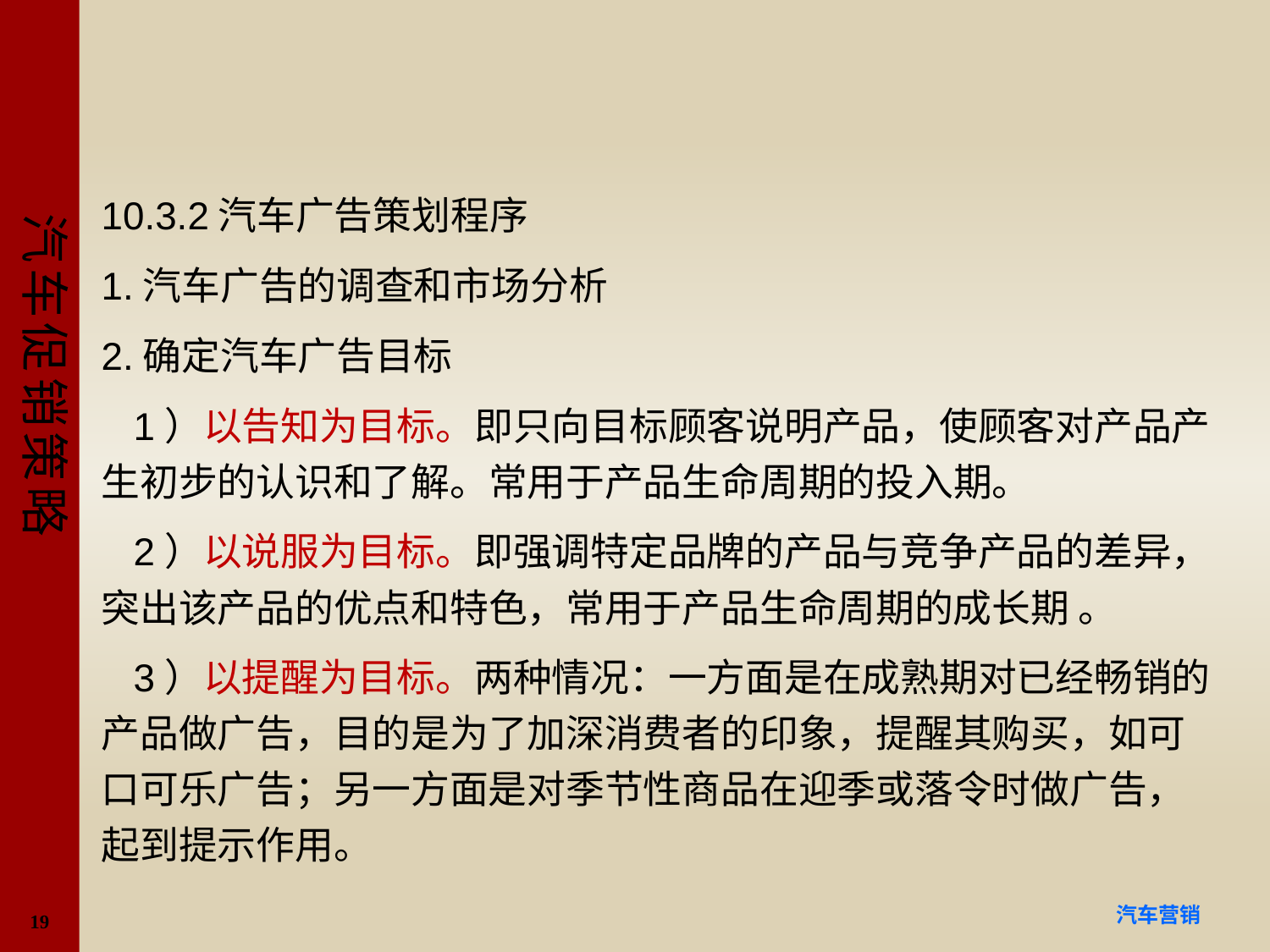

#
10.3.2汽车广告策划程序
1.汽车广告的调查和市场分析
2.确定汽车广告目标
   1）以告知为目标。即只向目标顾客说明产品，使顾客对产品产生初步的认识和了解。常用于产品生命周期的投入期。
   2）以说服为目标。即强调特定品牌的产品与竞争产品的差异，突出该产品的优点和特色，常用于产品生命周期的成长期 。
   3）以提醒为目标。两种情况：一方面是在成熟期对已经畅销的产品做广告，目的是为了加深消费者的印象，提醒其购买，如可口可乐广告；另一方面是对季节性商品在迎季或落令时做广告，起到提示作用。

19